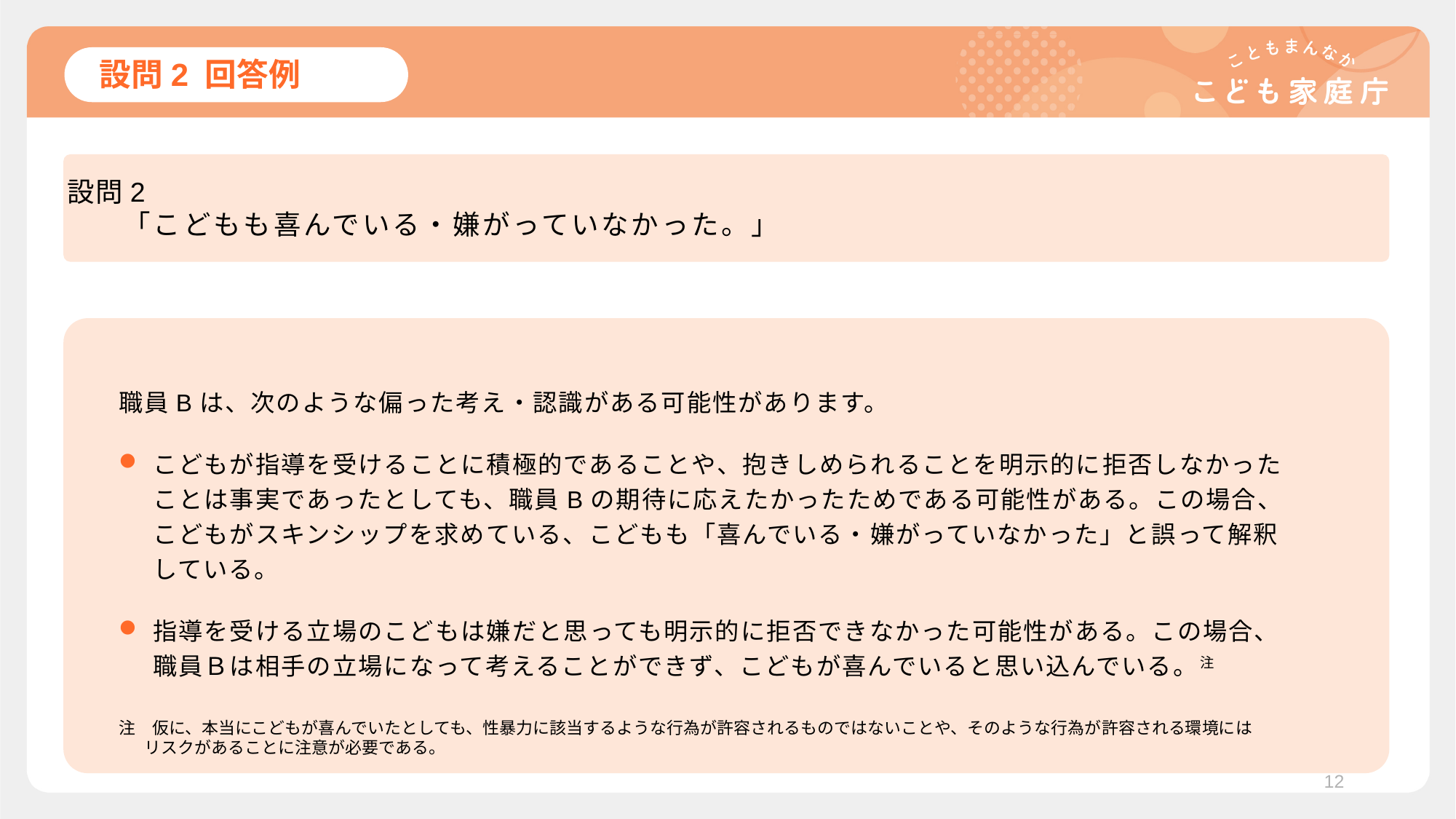

# 設問2 回答例

設問2
　　「こどもも喜んでいる・嫌がっていなかった。」

職員Bは、次のような偏った考え・認識がある可能性があります。
こどもが指導を受けることに積極的であることや、抱きしめられることを明示的に拒否しなかったことは事実であったとしても、職員Bの期待に応えたかったためである可能性がある。この場合、こどもがスキンシップを求めている、こどもも「喜んでいる・嫌がっていなかった」と誤って解釈している。
指導を受ける立場のこどもは嫌だと思っても明示的に拒否できなかった可能性がある。この場合、職員Ｂは相手の立場になって考えることができず、こどもが喜んでいると思い込んでいる。注
注　仮に、本当にこどもが喜んでいたとしても、性暴力に該当するような行為が許容されるものではないことや、そのような行為が許容される環境にはリスクがあることに注意が必要である。
12